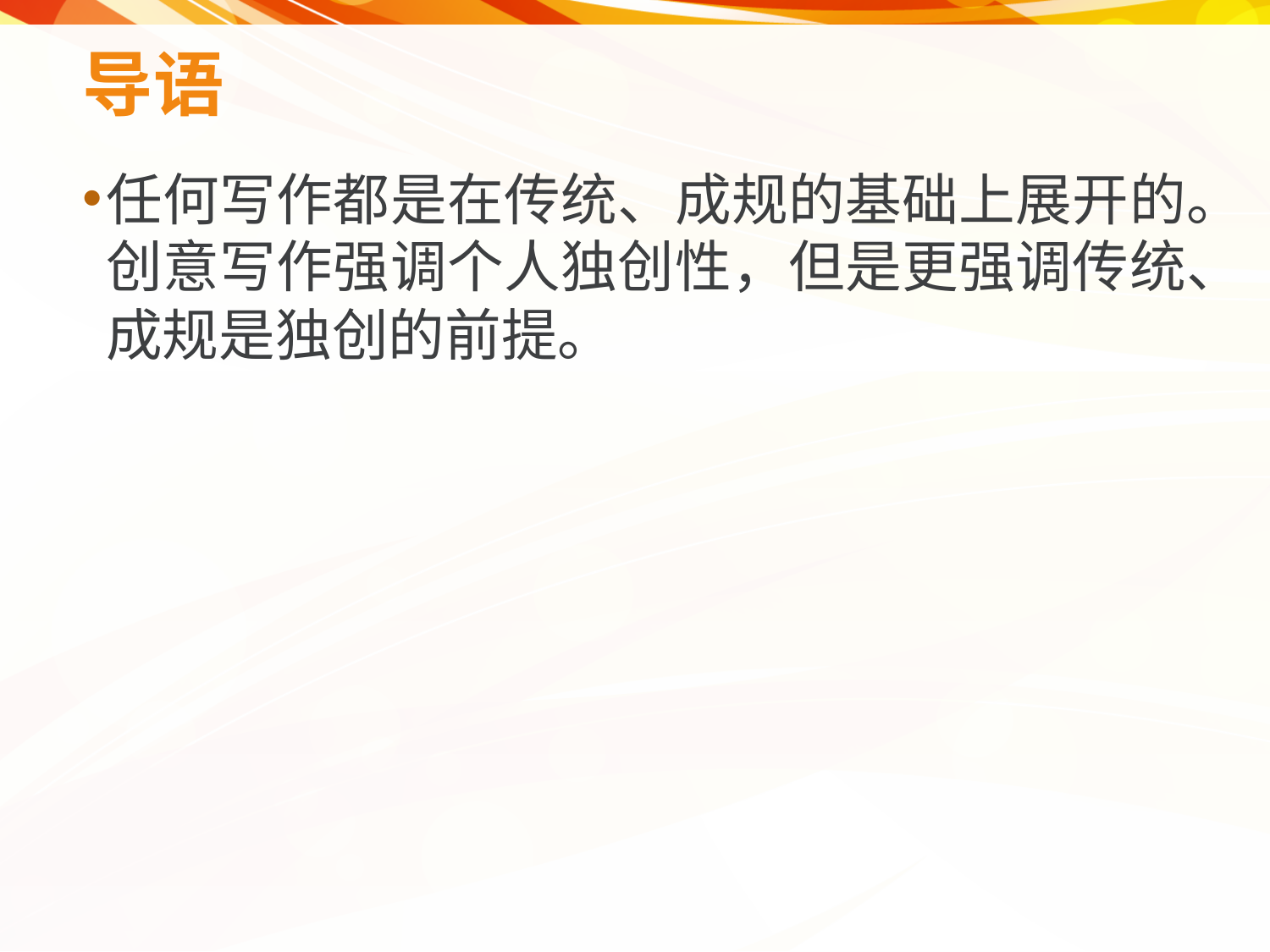

# 导语
任何写作都是在传统、成规的基础上展开的。创意写作强调个人独创性，但是更强调传统、成规是独创的前提。